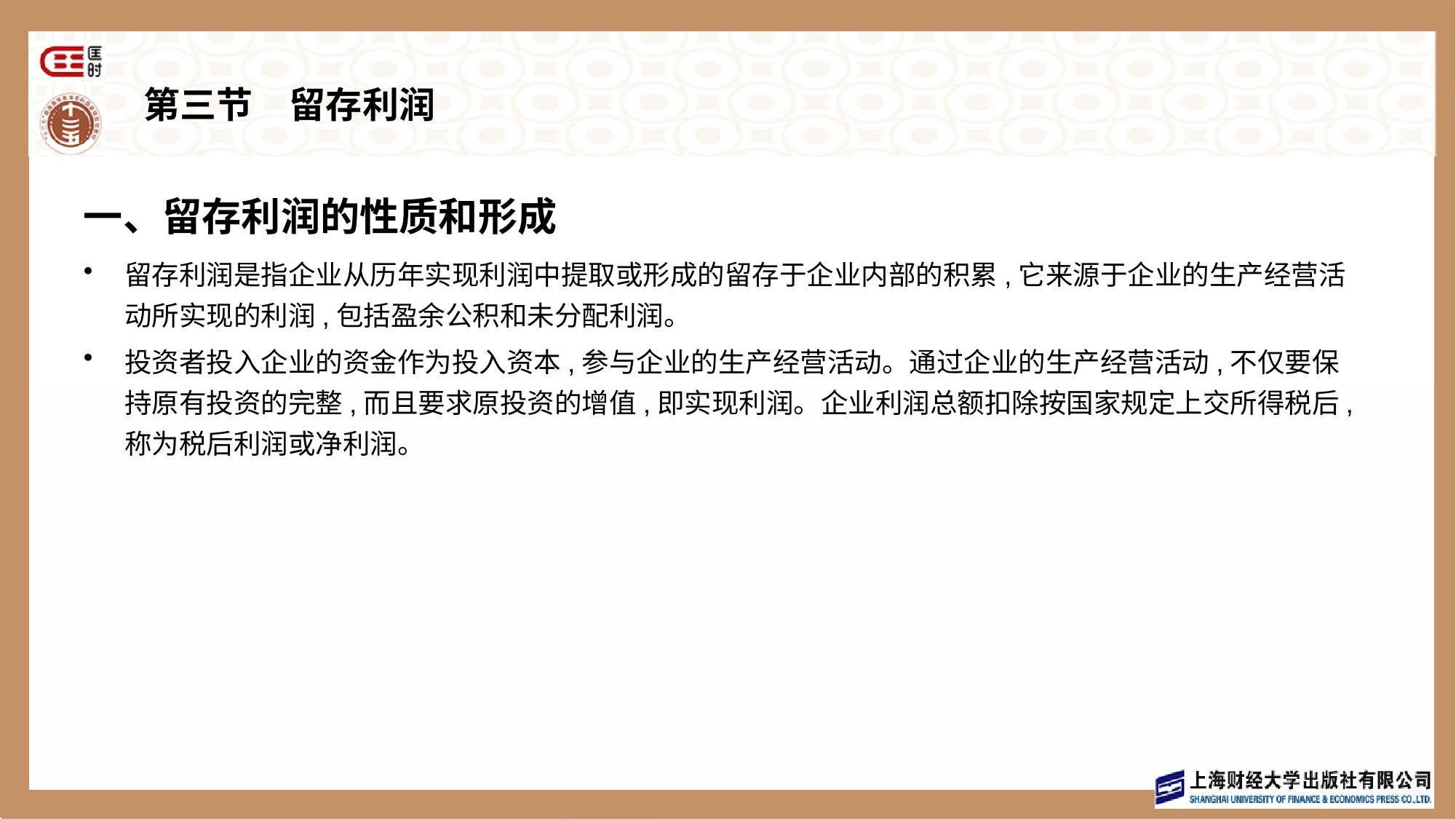

# 第三节　留存利润
一、留存利润的性质和形成
留存利润是指企业从历年实现利润中提取或形成的留存于企业内部的积累,它来源于企业的生产经营活动所实现的利润,包括盈余公积和未分配利润。
投资者投入企业的资金作为投入资本,参与企业的生产经营活动。通过企业的生产经营活动,不仅要保持原有投资的完整,而且要求原投资的增值,即实现利润。企业利润总额扣除按国家规定上交所得税后,称为税后利润或净利润。